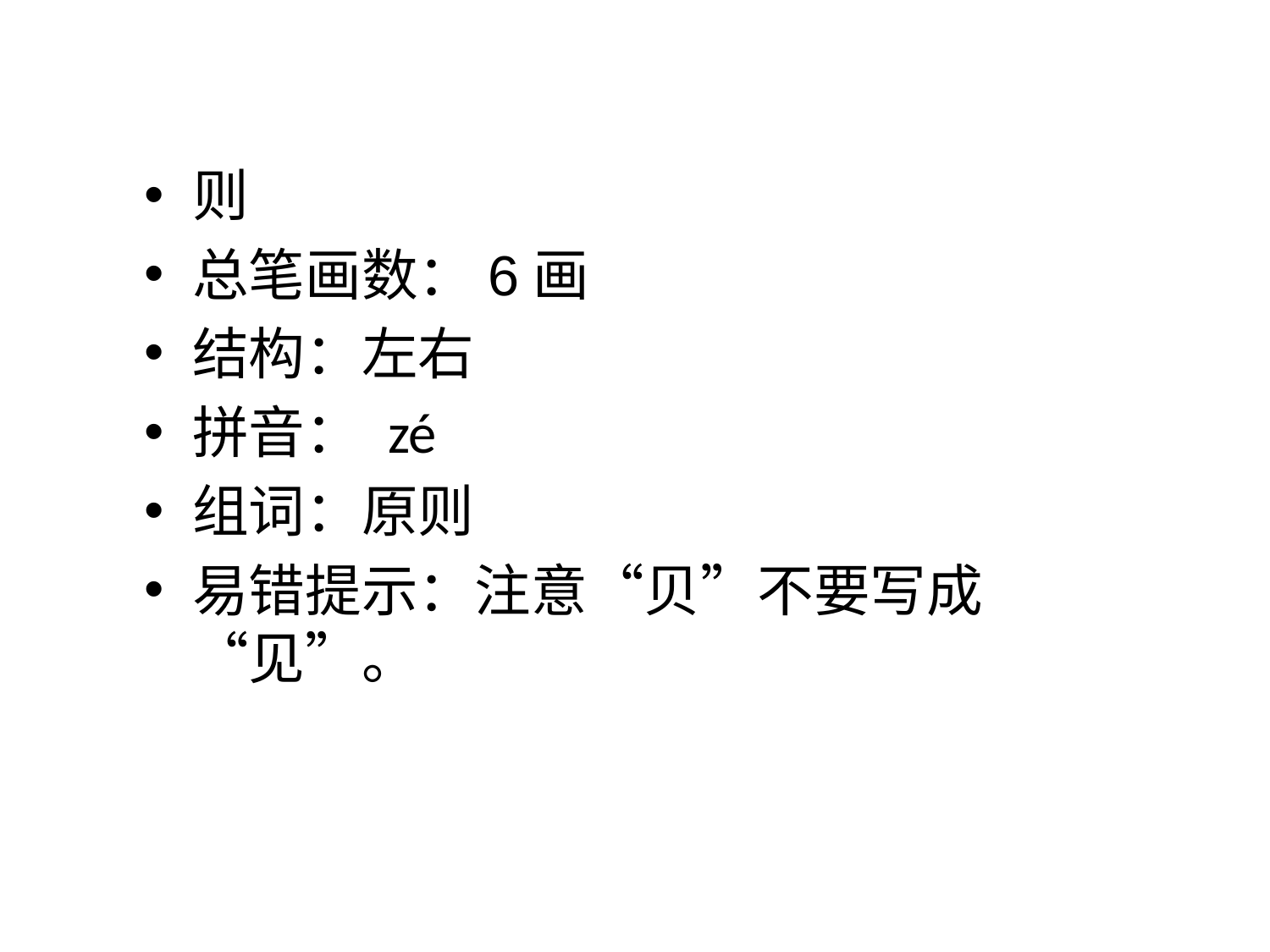

则
总笔画数：6画
结构：左右
拼音： zé
组词：原则
易错提示：注意“贝”不要写成“见”。